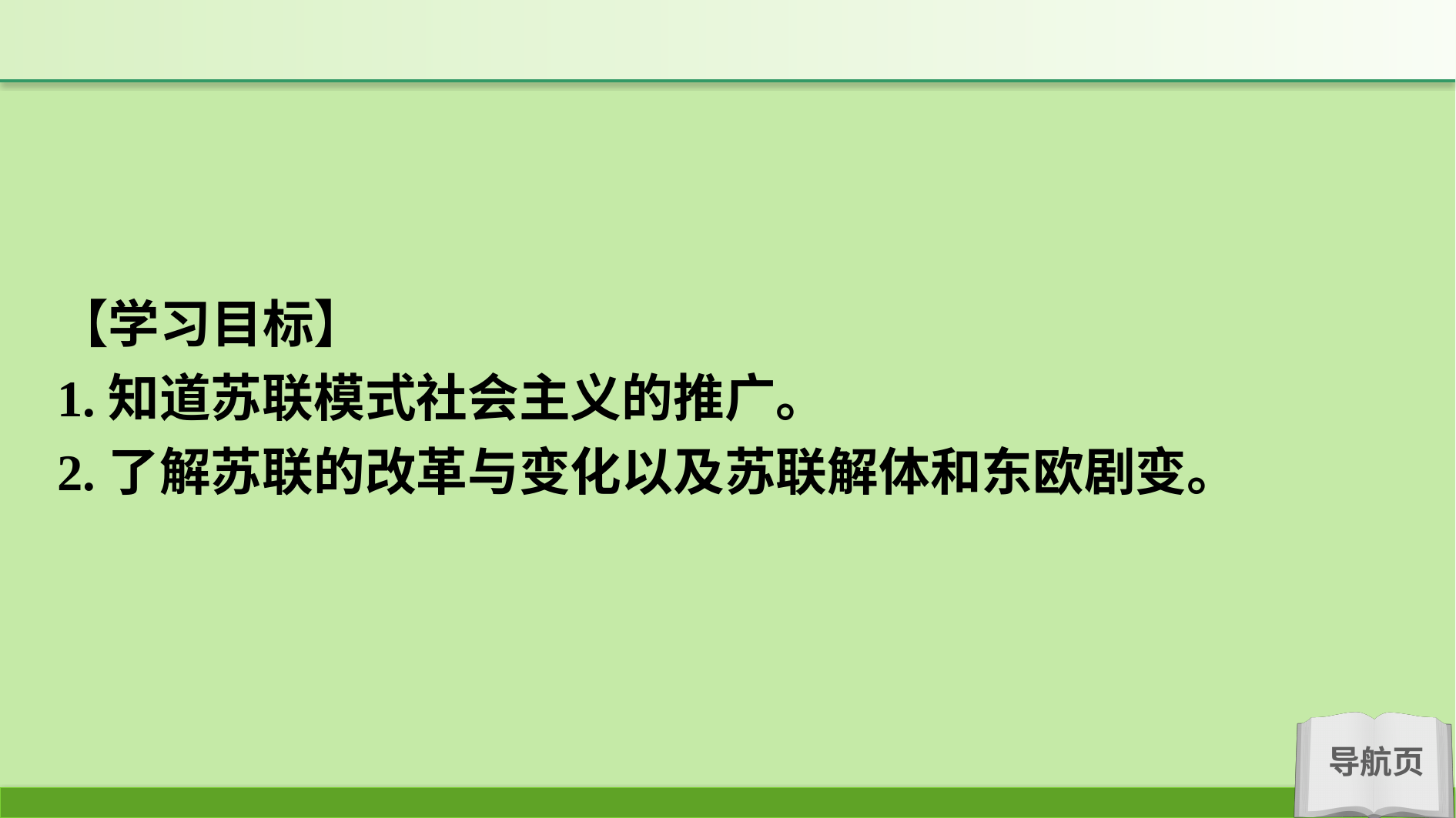

【学习目标】
1.知道苏联模式社会主义的推广。
2.了解苏联的改革与变化以及苏联解体和东欧剧变。